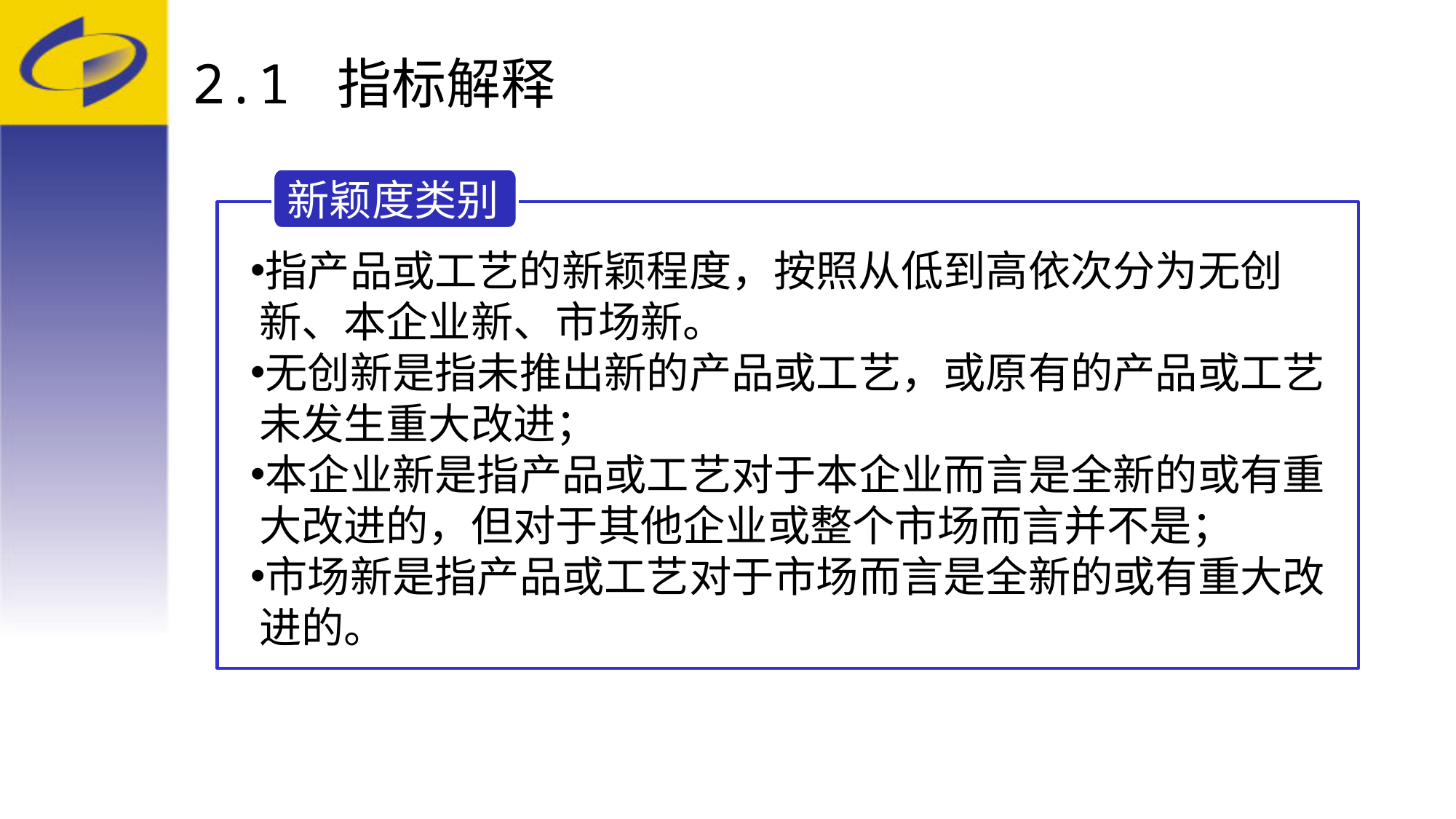

# 2.1 指标解释
新颖度类别
指产品或工艺的新颖程度，按照从低到高依次分为无创新、本企业新、市场新。
无创新是指未推出新的产品或工艺，或原有的产品或工艺未发生重大改进；
本企业新是指产品或工艺对于本企业而言是全新的或有重大改进的，但对于其他企业或整个市场而言并不是；
市场新是指产品或工艺对于市场而言是全新的或有重大改进的。